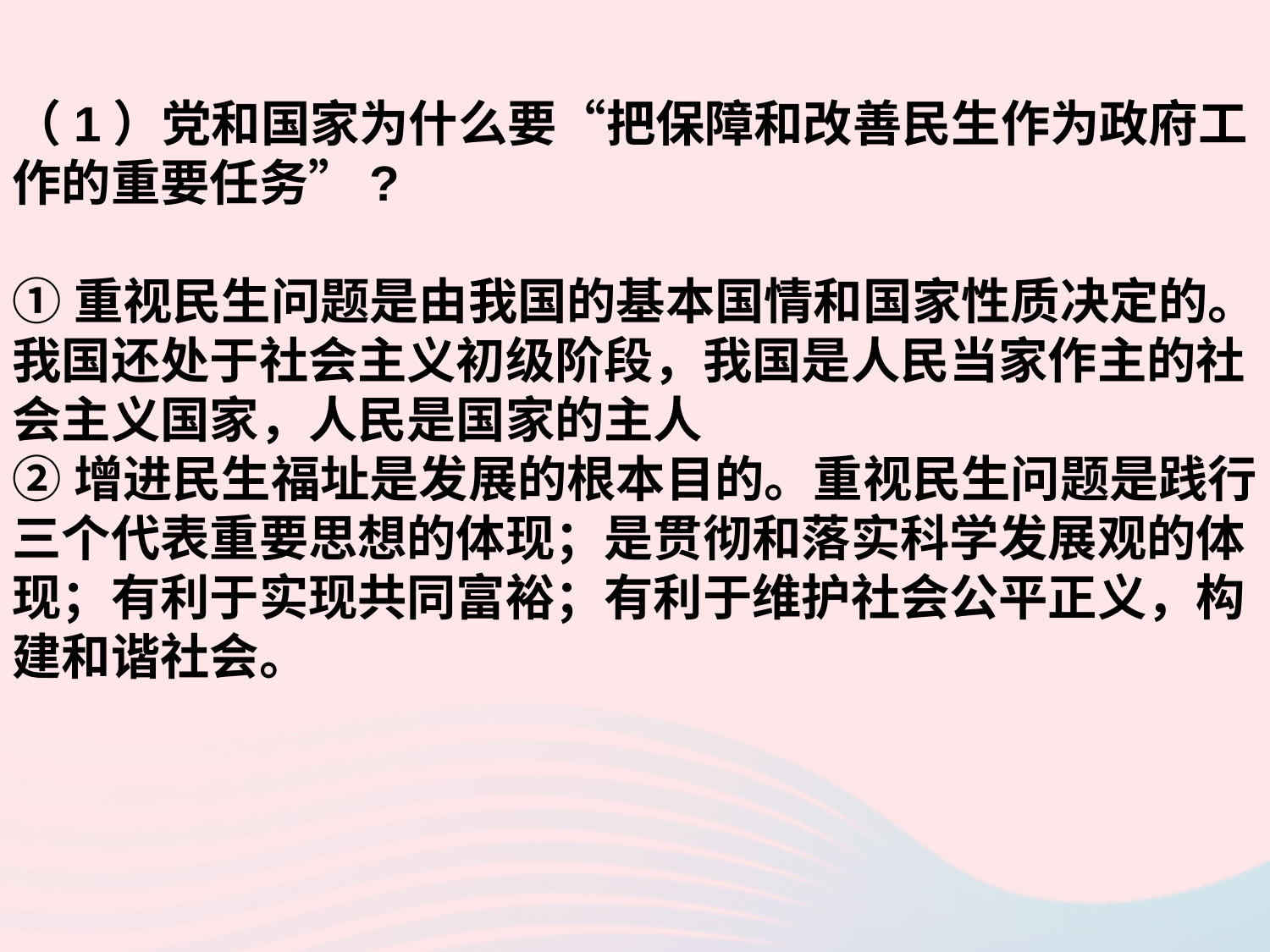

（1）党和国家为什么要“把保障和改善民生作为政府工作的重要任务”?

①重视民生问题是由我国的基本国情和国家性质决定的。我国还处于社会主义初级阶段，我国是人民当家作主的社会主义国家，人民是国家的主人
②增进民生福址是发展的根本目的。重视民生问题是践行三个代表重要思想的体现；是贯彻和落实科学发展观的体现；有利于实现共同富裕；有利于维护社会公平正义，构建和谐社会。